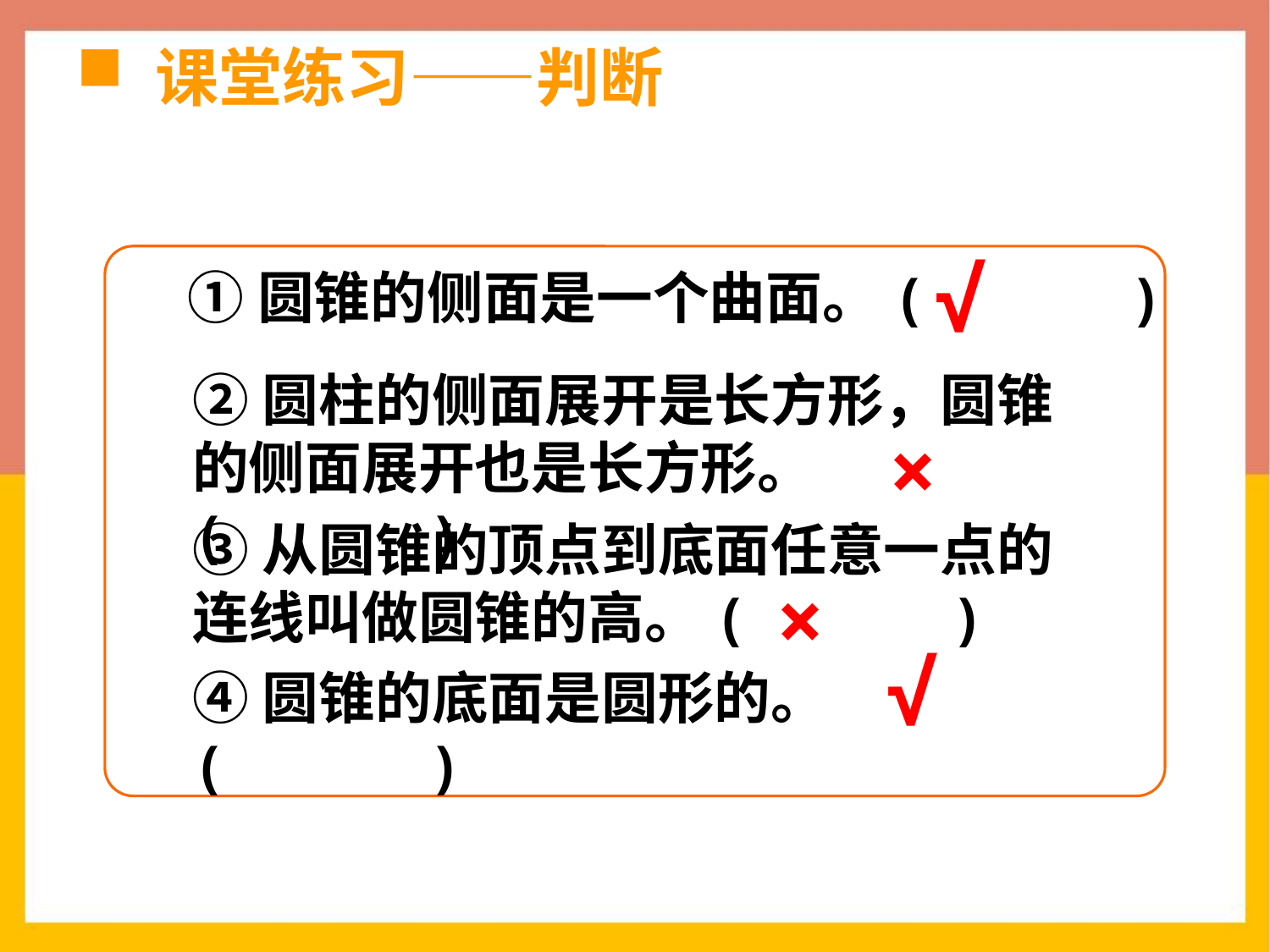

# 课堂练习——判断
√

①圆锥的侧面是一个曲面。(      )
②圆柱的侧面展开是长方形，圆锥的侧面展开也是长方形。(      )
×

③从圆锥的顶点到底面任意一点的连线叫做圆锥的高。(      )
×
√
④圆锥的底面是圆形的。(      )